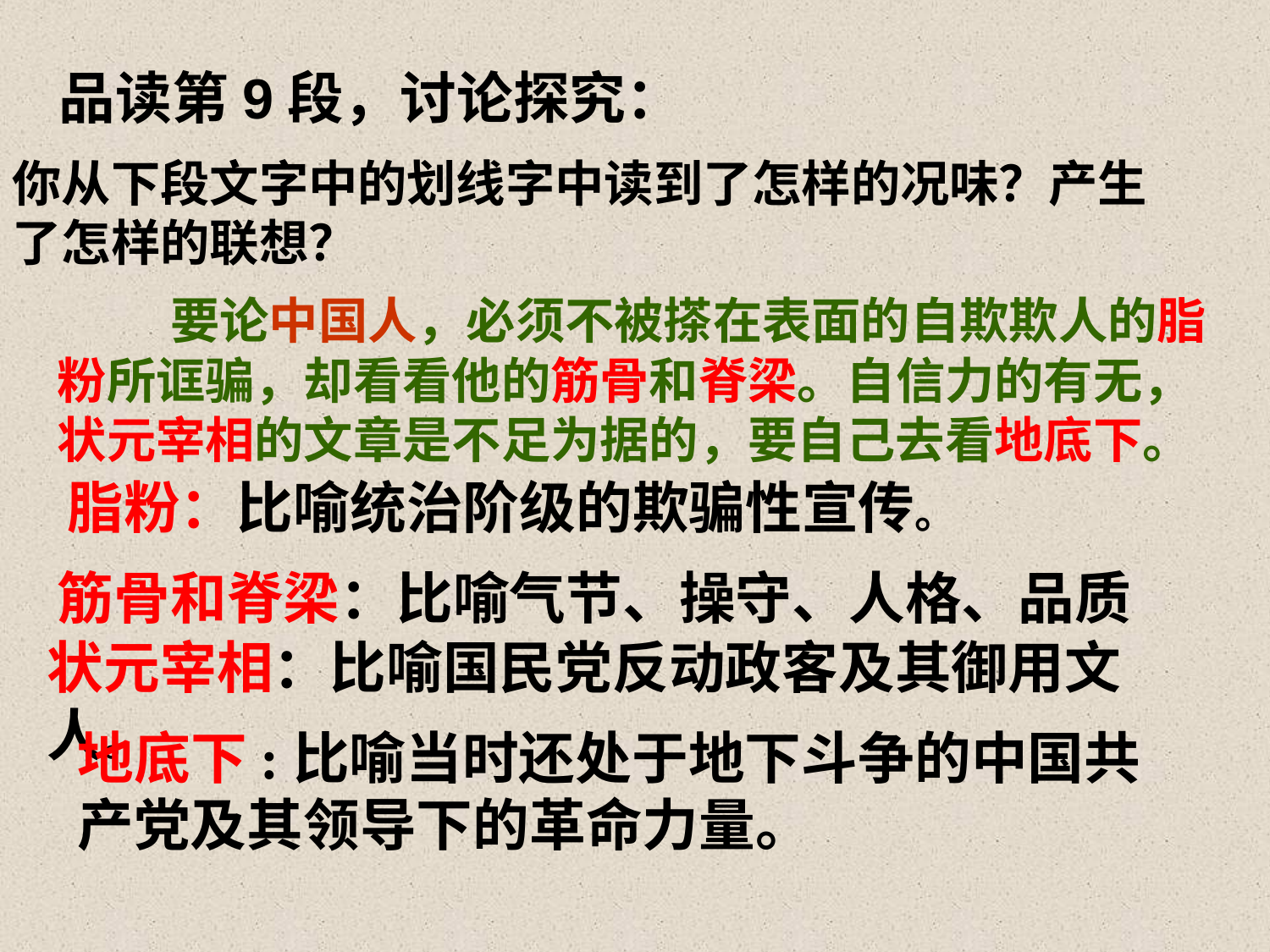

品读第9段，讨论探究：
你从下段文字中的划线字中读到了怎样的况味？产生了怎样的联想？
　　要论中国人，必须不被搽在表面的自欺欺人的脂粉所诓骗，却看看他的筋骨和脊梁。自信力的有无，状元宰相的文章是不足为据的，要自己去看地底下。
脂粉：比喻统治阶级的欺骗性宣传。
筋骨和脊梁：比喻气节、操守、人格、品质
状元宰相：比喻国民党反动政客及其御用文人。
地底下:比喻当时还处于地下斗争的中国共产党及其领导下的革命力量。